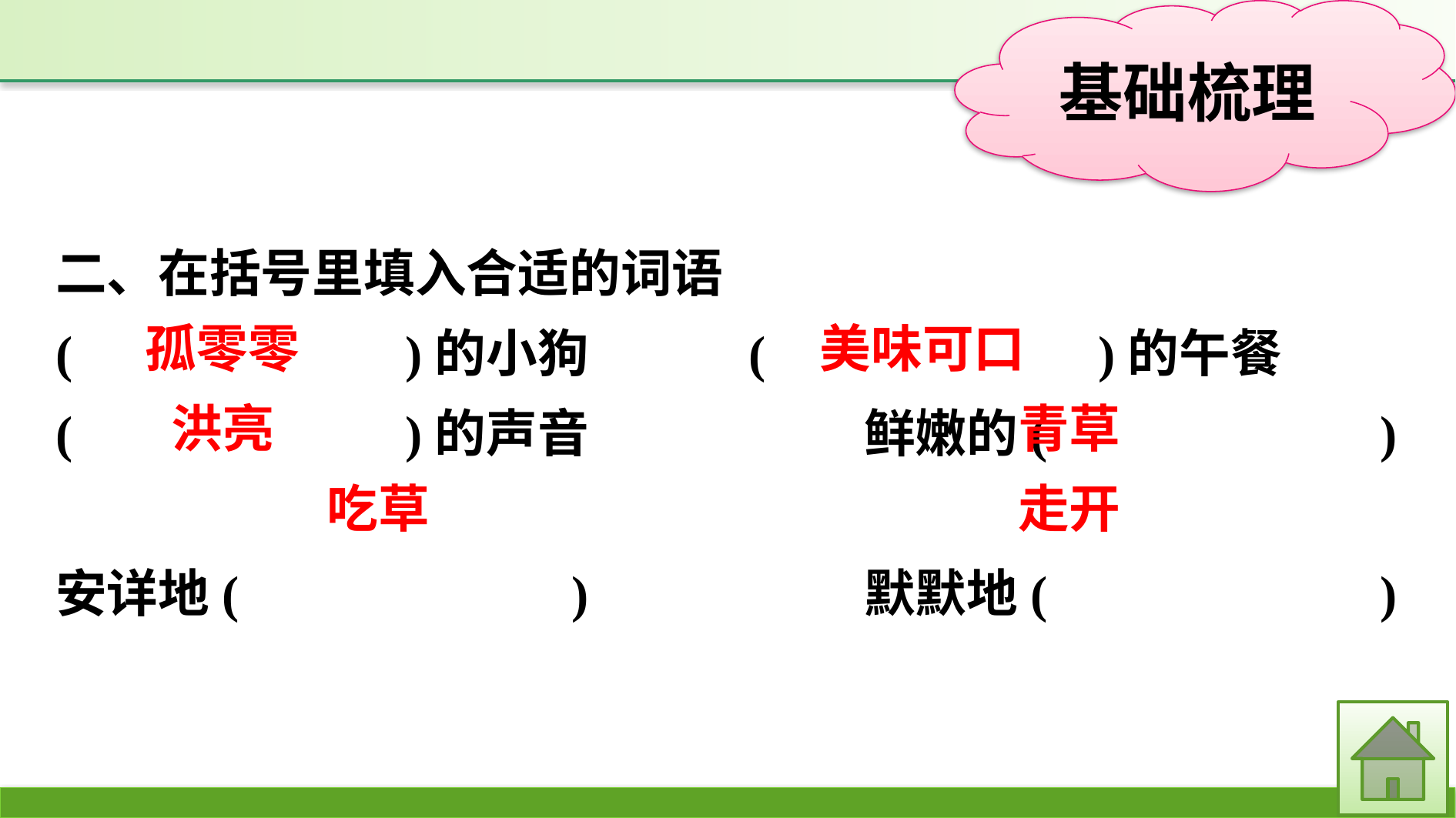

二、在括号里填入合适的词语
(　　　　　　)的小狗　　	(　　　　　　)的午餐
(　　　　　　)的声音			鲜嫩的(　　　　　　)
安详地(　　　　　　)			默默地(　　　　　　)
美味可口
孤零零
青草
洪亮
吃草
走开